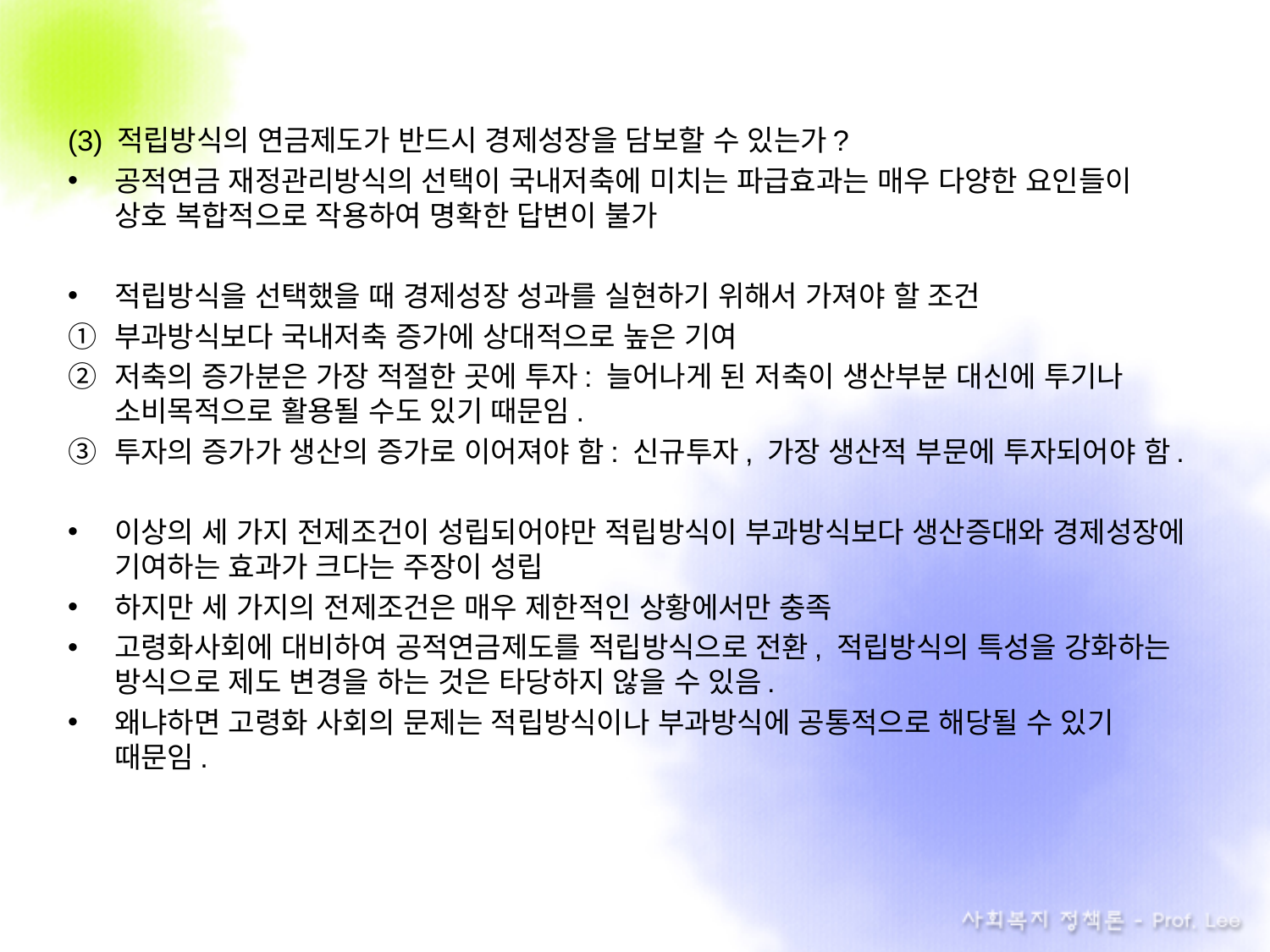

(3) 적립방식의 연금제도가 반드시 경제성장을 담보할 수 있는가?
공적연금 재정관리방식의 선택이 국내저축에 미치는 파급효과는 매우 다양한 요인들이 상호 복합적으로 작용하여 명확한 답변이 불가

적립방식을 선택했을 때 경제성장 성과를 실현하기 위해서 가져야 할 조건
부과방식보다 국내저축 증가에 상대적으로 높은 기여
저축의 증가분은 가장 적절한 곳에 투자: 늘어나게 된 저축이 생산부분 대신에 투기나 소비목적으로 활용될 수도 있기 때문임.
투자의 증가가 생산의 증가로 이어져야 함: 신규투자, 가장 생산적 부문에 투자되어야 함.

이상의 세 가지 전제조건이 성립되어야만 적립방식이 부과방식보다 생산증대와 경제성장에 기여하는 효과가 크다는 주장이 성립
하지만 세 가지의 전제조건은 매우 제한적인 상황에서만 충족
고령화사회에 대비하여 공적연금제도를 적립방식으로 전환, 적립방식의 특성을 강화하는 방식으로 제도 변경을 하는 것은 타당하지 않을 수 있음.
왜냐하면 고령화 사회의 문제는 적립방식이나 부과방식에 공통적으로 해당될 수 있기 때문임.